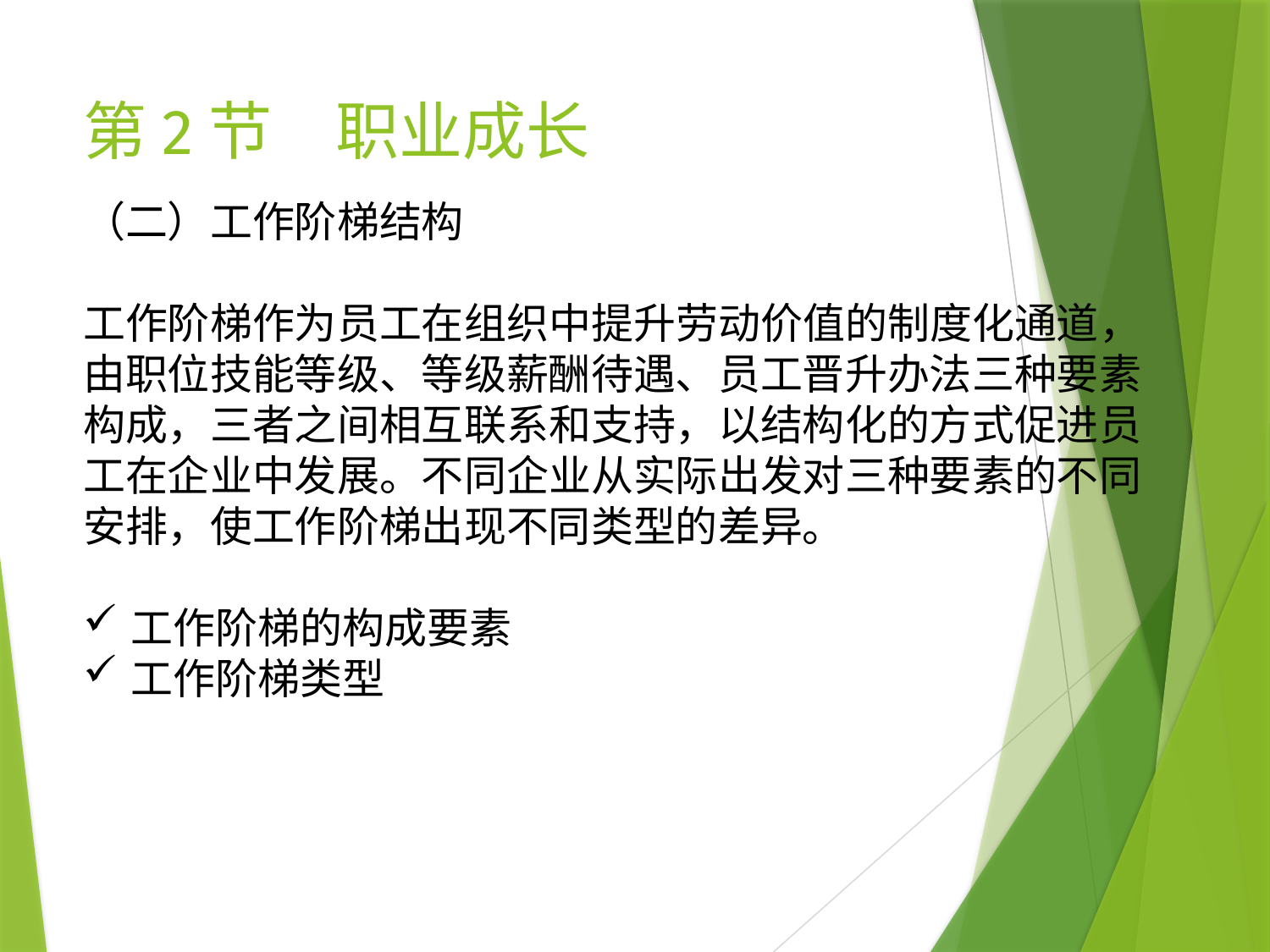

# 第2节　职业成长
（二）工作阶梯结构

工作阶梯作为员工在组织中提升劳动价值的制度化通道，由职位技能等级、等级薪酬待遇、员工晋升办法三种要素构成，三者之间相互联系和支持，以结构化的方式促进员工在企业中发展。不同企业从实际出发对三种要素的不同安排，使工作阶梯出现不同类型的差异。

工作阶梯的构成要素
工作阶梯类型